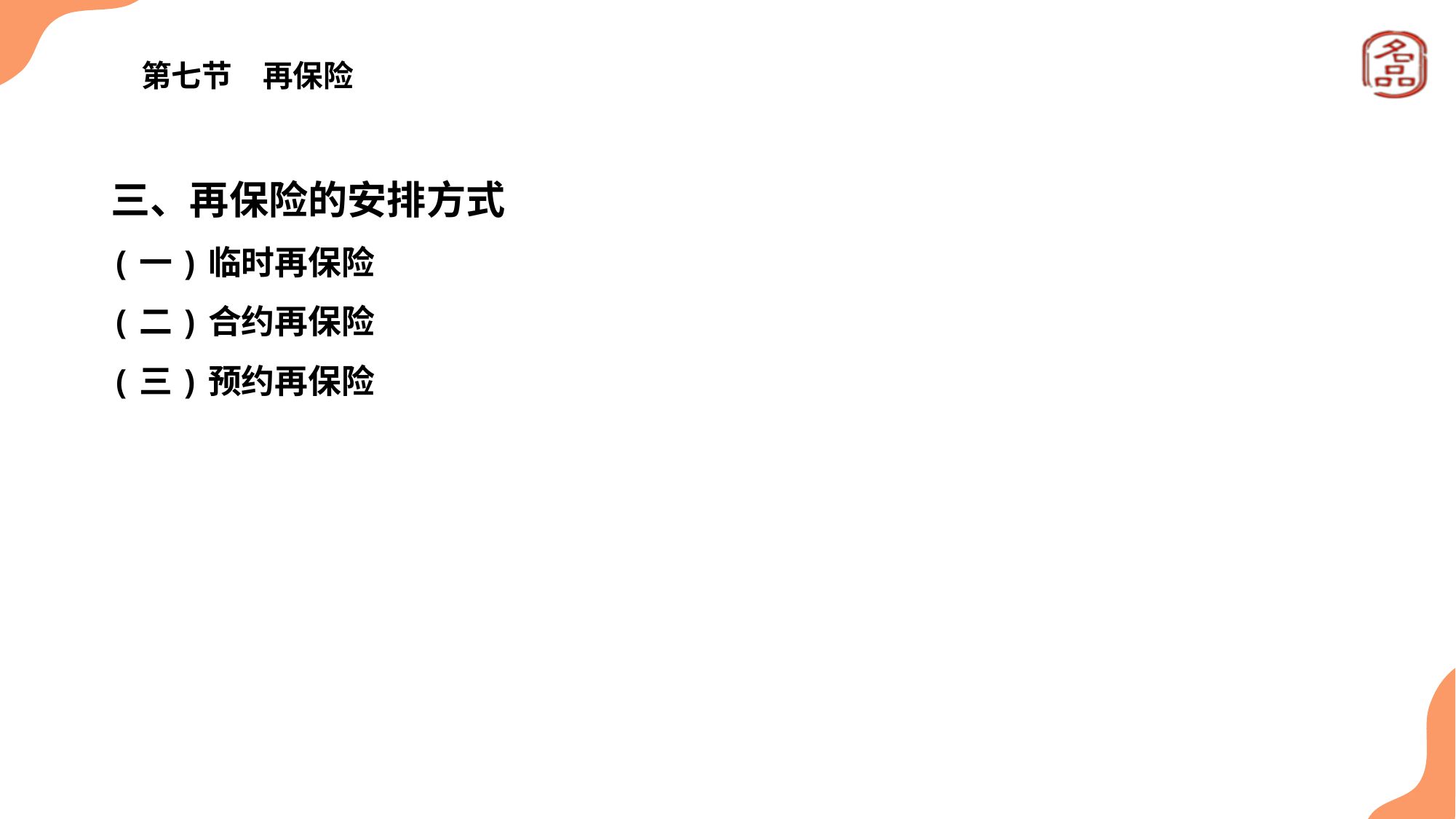

# 第七节　再保险
三、再保险的安排方式
(一)临时再保险
(二)合约再保险
(三)预约再保险